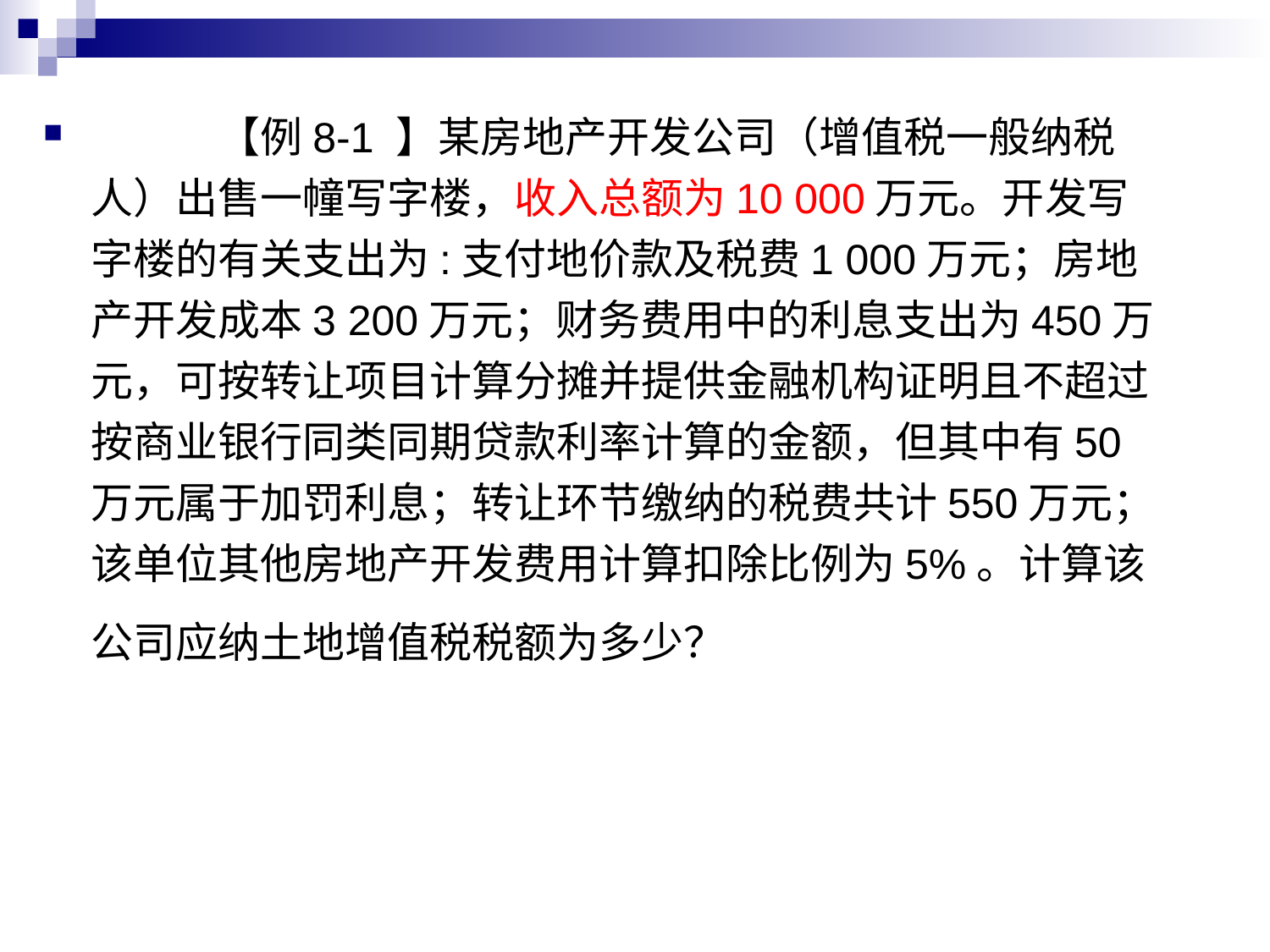

第二节 土地增值税应纳税额的计算
	【例8-1 】某房地产开发公司（增值税一般纳税人）出售一幢写字楼，收入总额为10 000万元。开发写字楼的有关支出为:支付地价款及税费1 000万元；房地产开发成本3 200万元；财务费用中的利息支出为450万元，可按转让项目计算分摊并提供金融机构证明且不超过按商业银行同类同期贷款利率计算的金额，但其中有50万元属于加罚利息；转让环节缴纳的税费共计550万元；该单位其他房地产开发费用计算扣除比例为5%。计算该公司应纳土地增值税税额为多少？